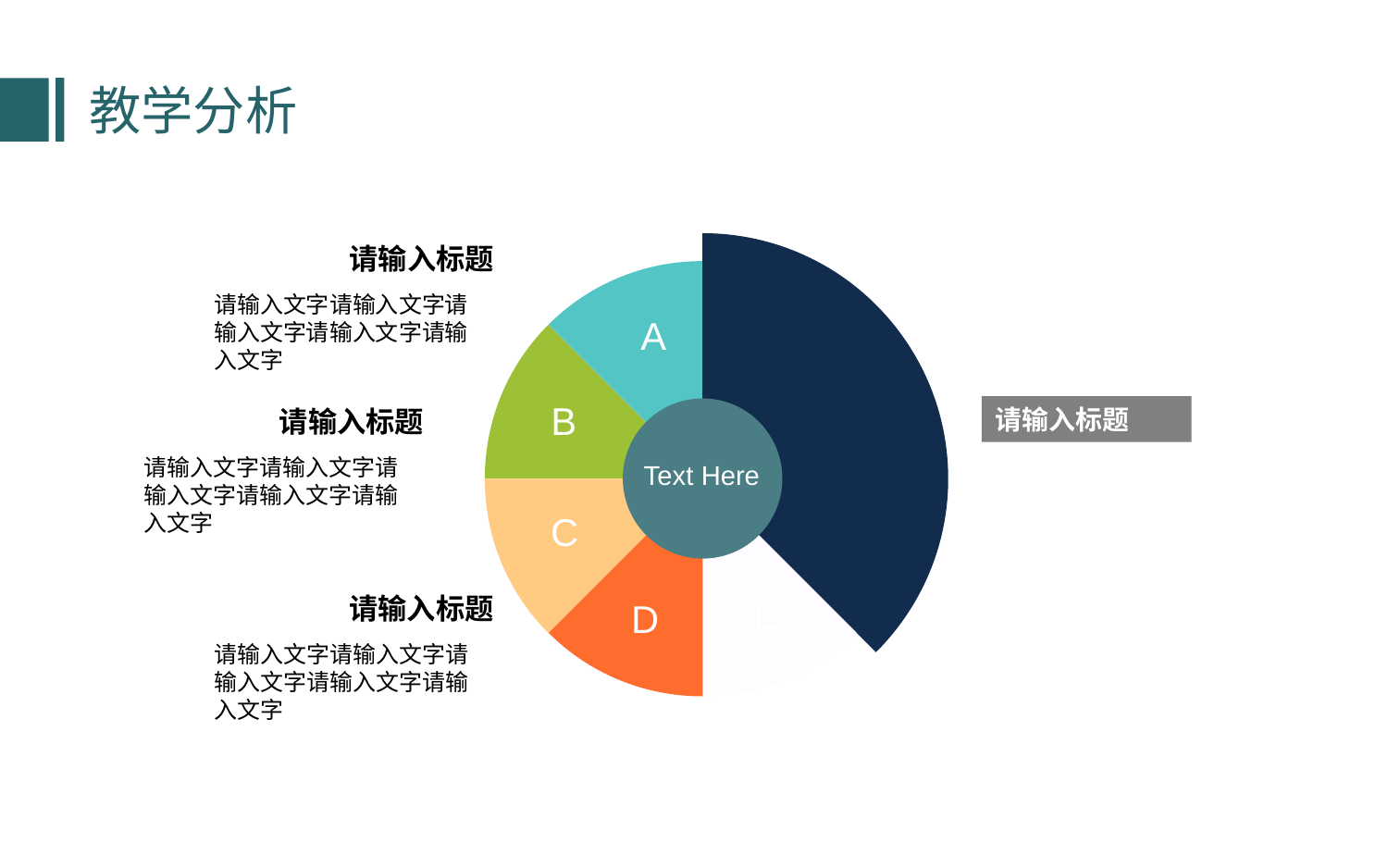

教学分析

A

B

Text Here

C
E
D
请输入标题
请输入文字请输入文字请输入文字请输入文字请输入文字

请输入标题
请输入文字请输入文字请输入文字请输入文字请输入文字

请输入标题

请输入标题
请输入文字请输入文字请输入文字请输入文字请输入文字